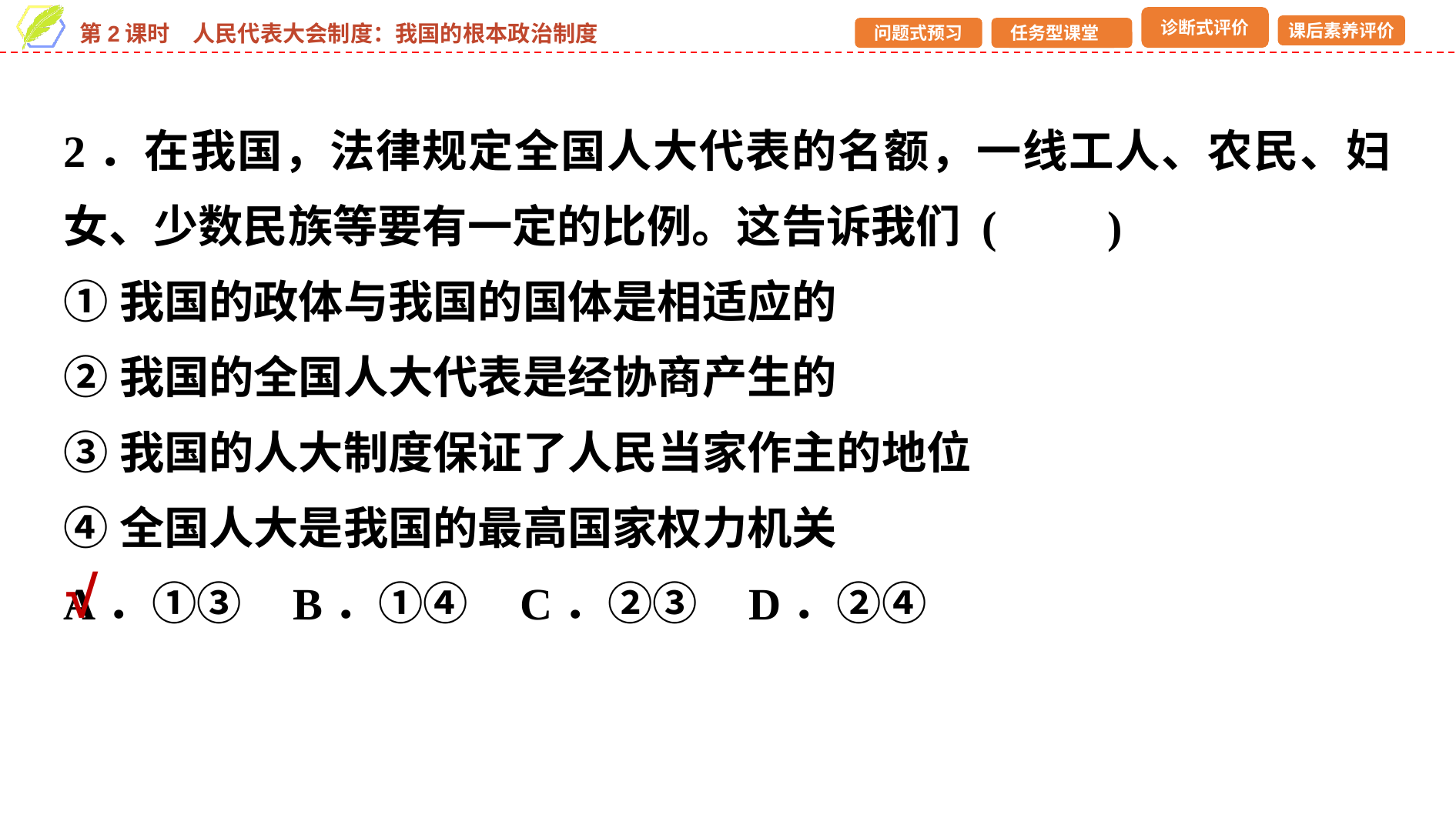

2．在我国，法律规定全国人大代表的名额，一线工人、农民、妇女、少数民族等要有一定的比例。这告诉我们 (　　)
①我国的政体与我国的国体是相适应的
②我国的全国人大代表是经协商产生的
③我国的人大制度保证了人民当家作主的地位
④全国人大是我国的最高国家权力机关
A．①③    B．①④    C．②③    D．②④
√